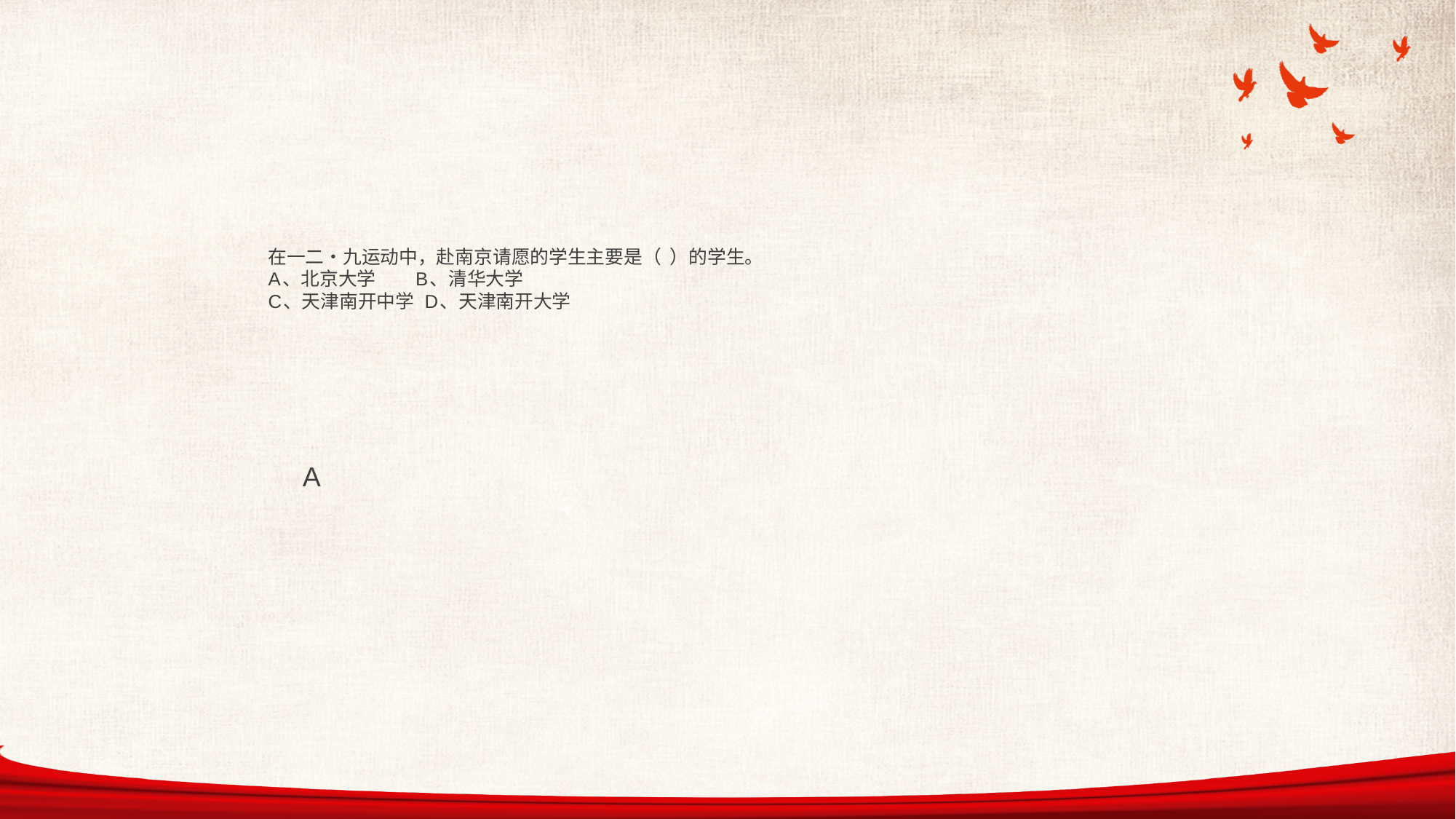

在一二•九运动中，赴南京请愿的学生主要是（  ）的学生。
A、北京大学         B、清华大学   
C、天津南开中学  D、天津南开大学
A